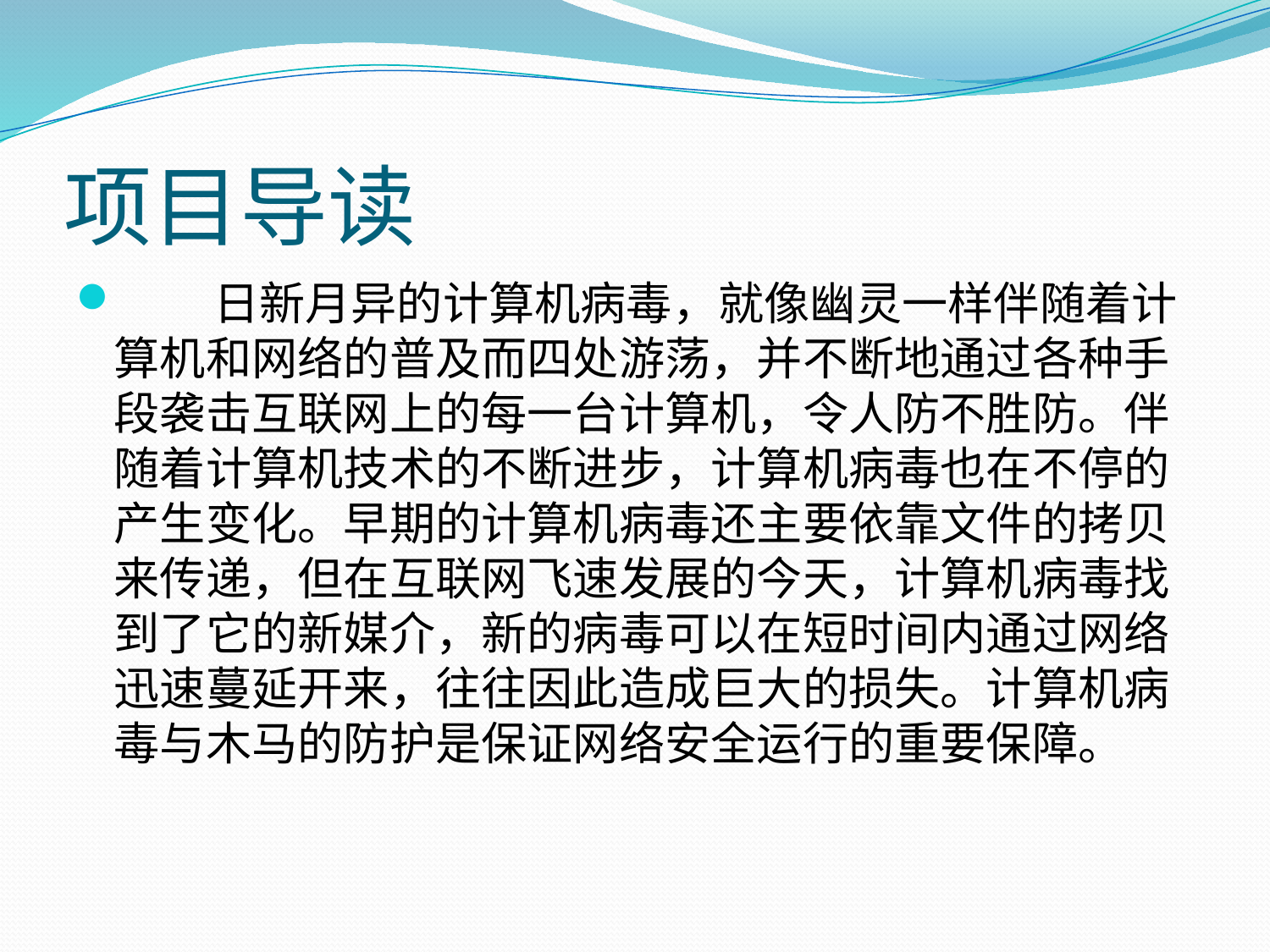

# 项目导读
        日新月异的计算机病毒，就像幽灵一样伴随着计算机和网络的普及而四处游荡，并不断地通过各种手段袭击互联网上的每一台计算机，令人防不胜防。伴随着计算机技术的不断进步，计算机病毒也在不停的产生变化。早期的计算机病毒还主要依靠文件的拷贝来传递，但在互联网飞速发展的今天，计算机病毒找到了它的新媒介，新的病毒可以在短时间内通过网络迅速蔓延开来，往往因此造成巨大的损失。计算机病毒与木马的防护是保证网络安全运行的重要保障。